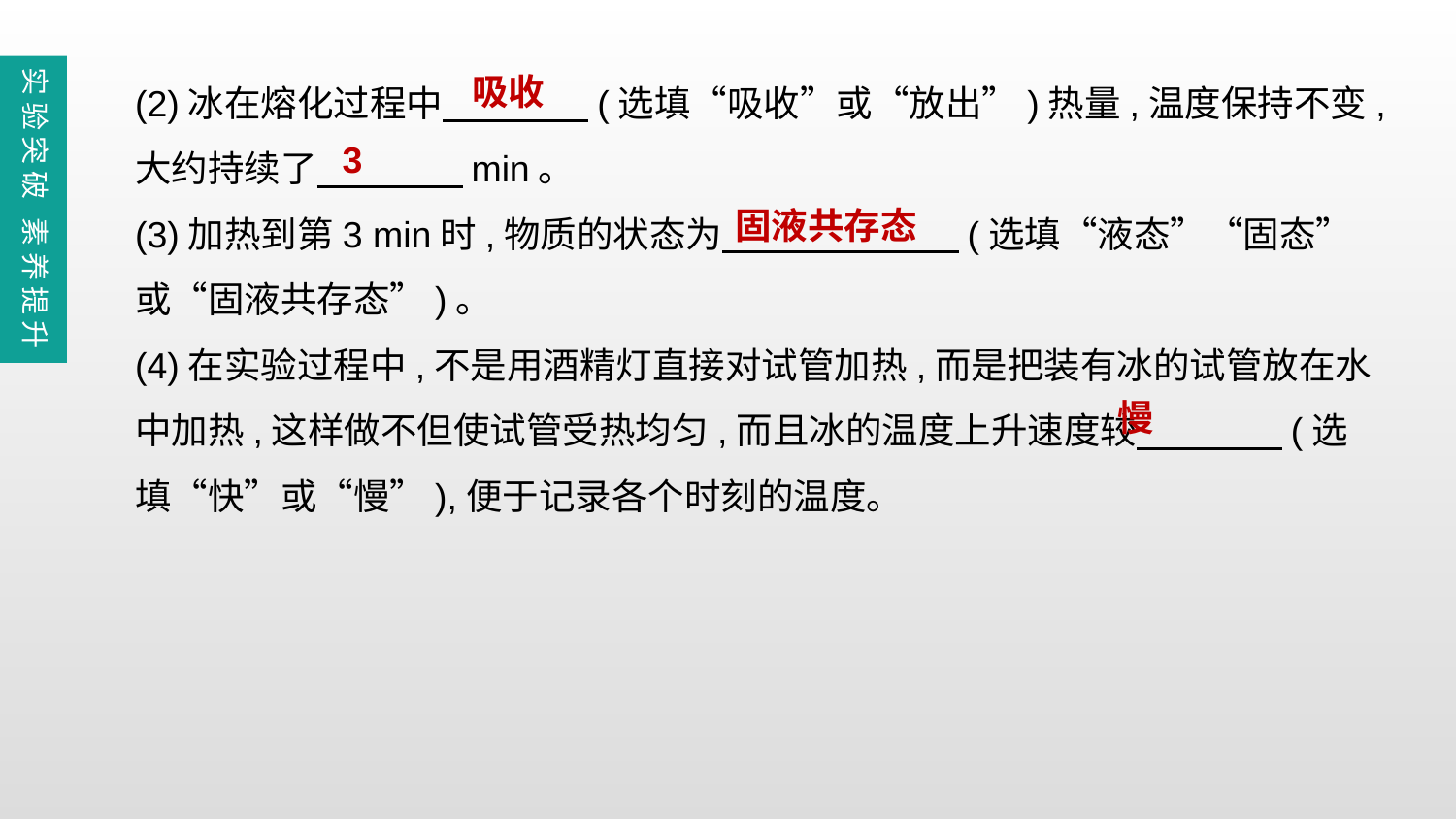

(2)冰在熔化过程中　　　　(选填“吸收”或“放出”)热量,温度保持不变,大约持续了　　　　min。
(3)加热到第3 min时,物质的状态为　　           　　(选填“液态”“固态”或“固液共存态”)。
(4)在实验过程中,不是用酒精灯直接对试管加热,而是把装有冰的试管放在水中加热,这样做不但使试管受热均匀,而且冰的温度上升速度较　　　　(选填“快”或“慢”),便于记录各个时刻的温度。

实验突破 素养提升
吸收
3
固液共存态
慢